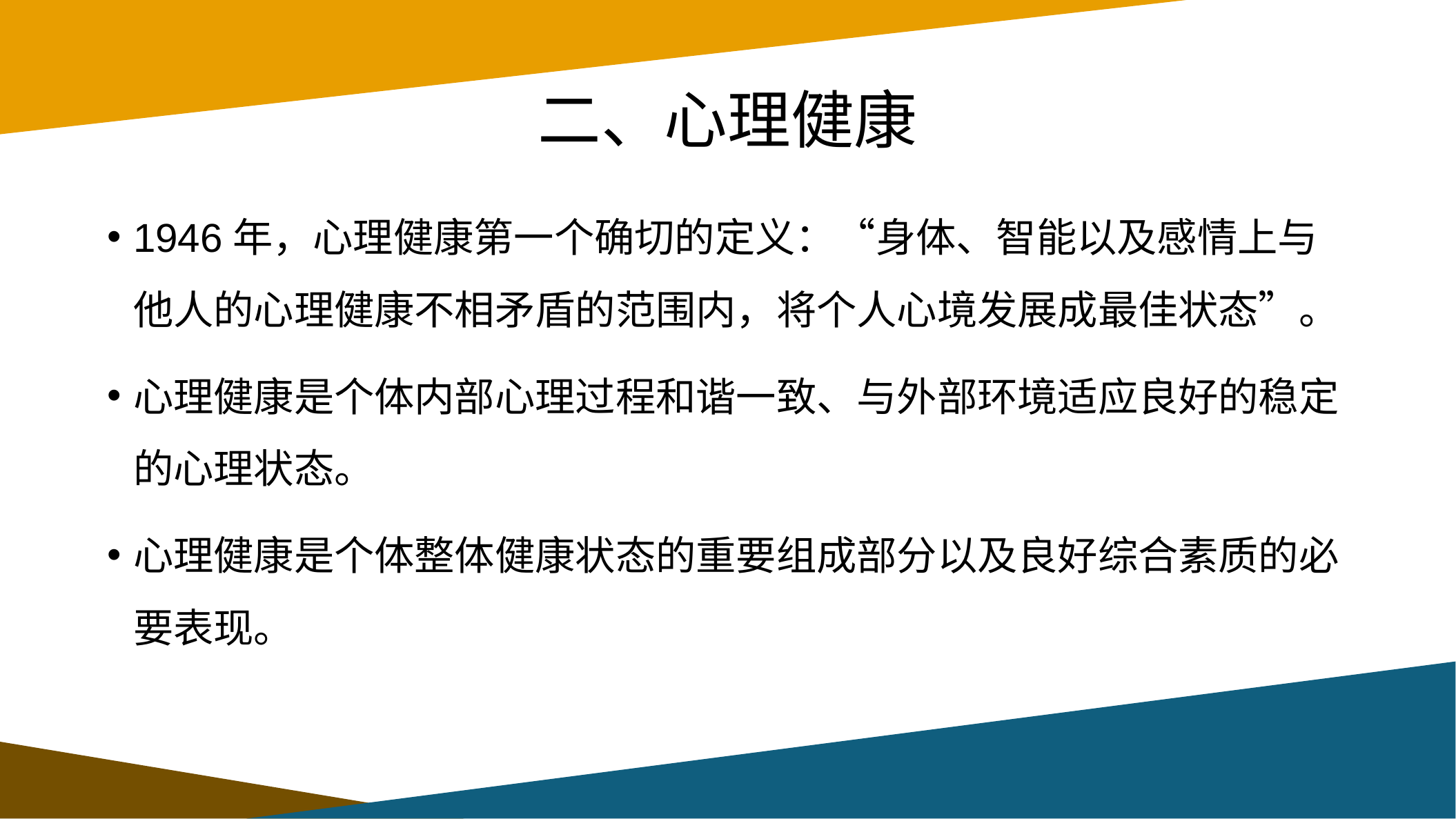

# 二、心理健康
1946年，心理健康第一个确切的定义：“身体、智能以及感情上与他人的心理健康不相矛盾的范围内，将个人心境发展成最佳状态”。
心理健康是个体内部心理过程和谐一致、与外部环境适应良好的稳定的心理状态。
心理健康是个体整体健康状态的重要组成部分以及良好综合素质的必要表现。